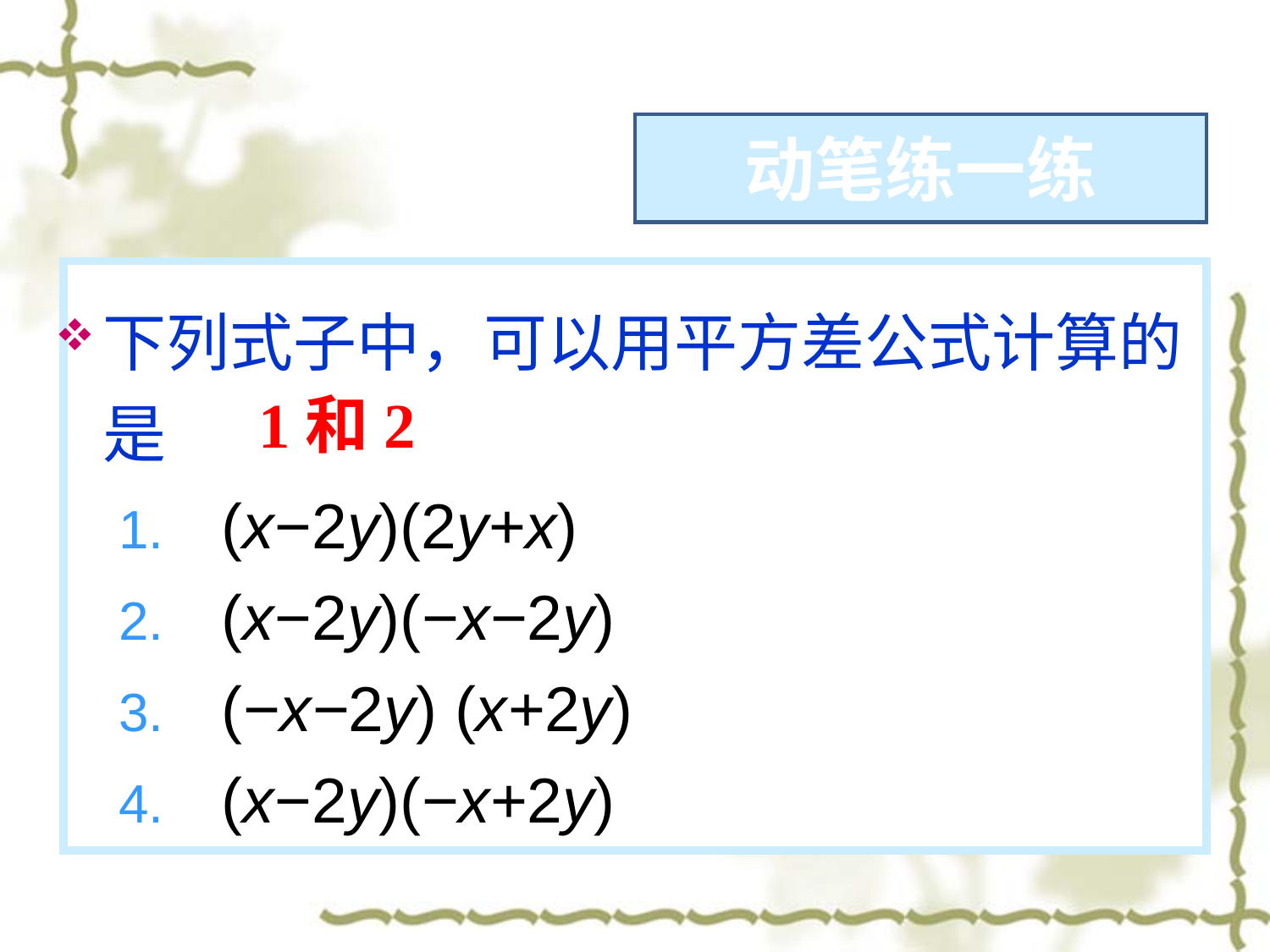

动笔练一练

下列式子中，可以用平方差公式计算的是
(x−2y)(2y+x)
(x−2y)(−x−2y)
(−x−2y) (x+2y)
(x−2y)(−x+2y)
1和2